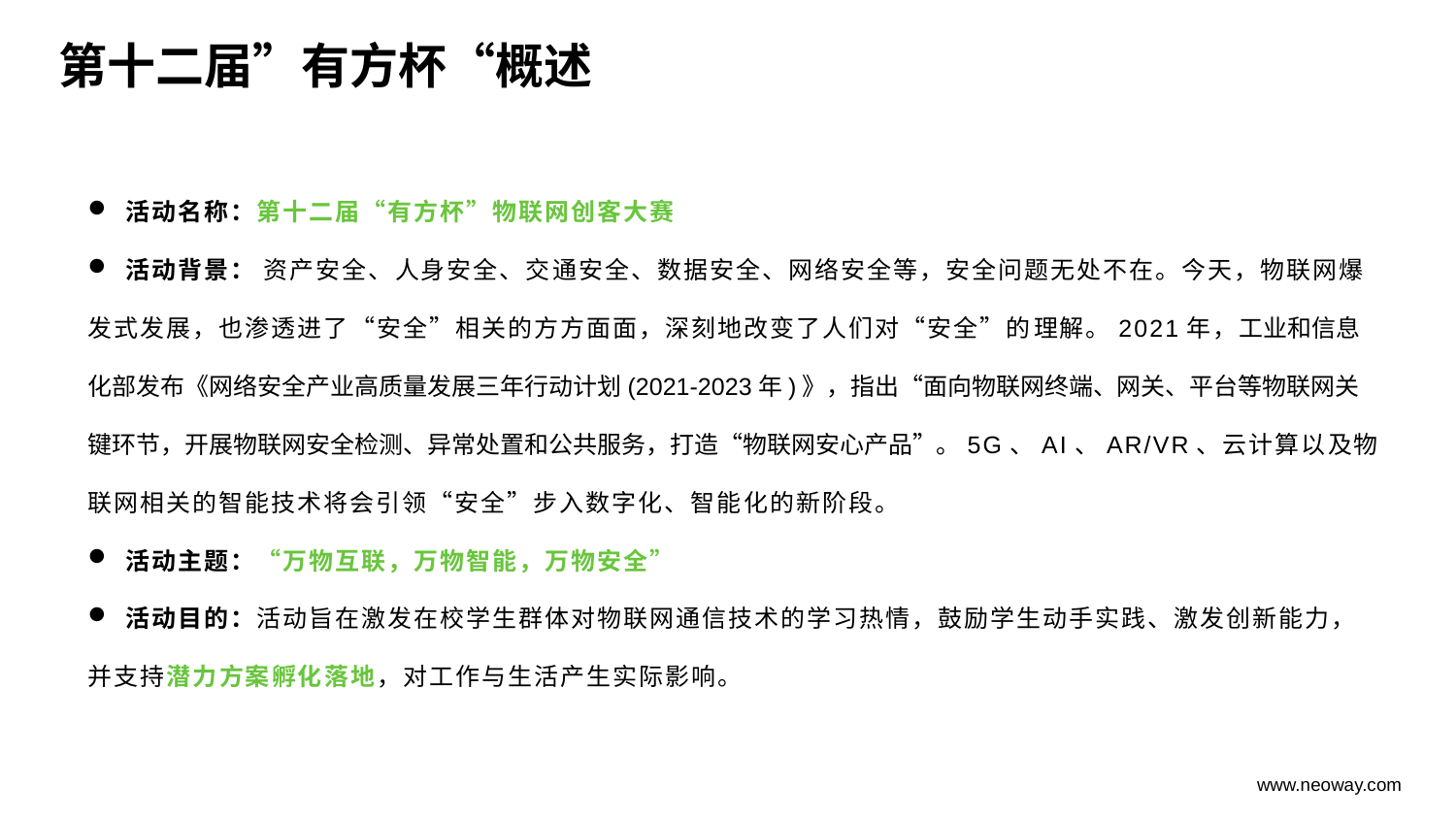

第十二届”有方杯“概述
 活动名称：第十二届“有方杯”物联网创客大赛
 活动背景： 资产安全、人身安全、交通安全、数据安全、网络安全等，安全问题无处不在。今天，物联网爆发式发展，也渗透进了“安全”相关的方方面面，深刻地改变了人们对“安全”的理解。2021年，工业和信息化部发布《网络安全产业高质量发展三年行动计划(2021-2023年)》，指出“面向物联网终端、网关、平台等物联网关键环节，开展物联网安全检测、异常处置和公共服务，打造“物联网安心产品”。5G、AI、AR/VR、云计算以及物联网相关的智能技术将会引领“安全”步入数字化、智能化的新阶段。
 活动主题：“万物互联，万物智能，万物安全”
 活动目的：活动旨在激发在校学生群体对物联网通信技术的学习热情，鼓励学生动手实践、激发创新能力，并支持潜力方案孵化落地，对工作与生活产生实际影响。